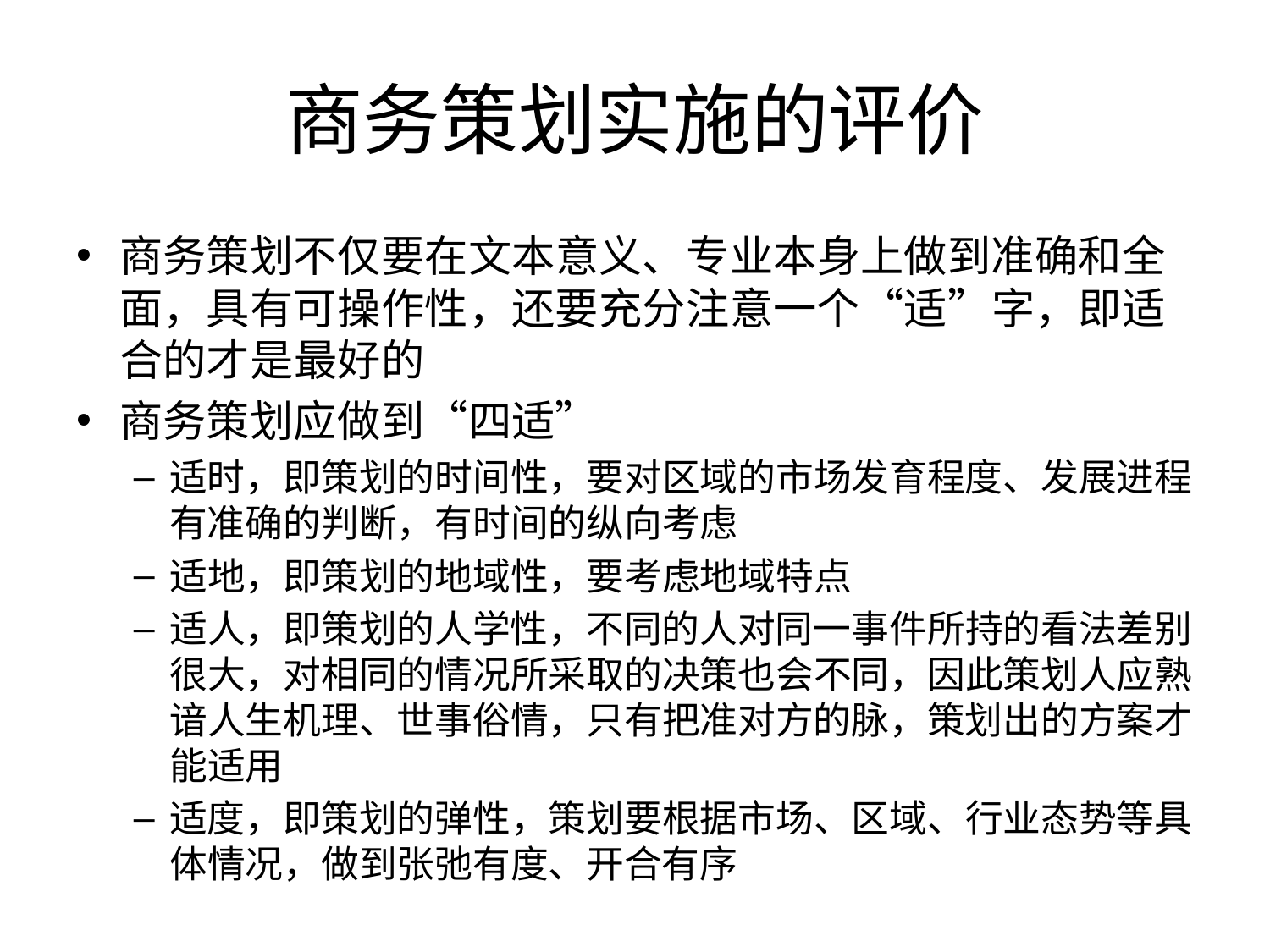

# 商务策划实施的评价
商务策划不仅要在文本意义、专业本身上做到准确和全面，具有可操作性，还要充分注意一个“适”字，即适合的才是最好的
商务策划应做到“四适”
适时，即策划的时间性，要对区域的市场发育程度、发展进程有准确的判断，有时间的纵向考虑
适地，即策划的地域性，要考虑地域特点
适人，即策划的人学性，不同的人对同一事件所持的看法差别很大，对相同的情况所采取的决策也会不同，因此策划人应熟谙人生机理、世事俗情，只有把准对方的脉，策划出的方案才能适用
适度，即策划的弹性，策划要根据市场、区域、行业态势等具体情况，做到张弛有度、开合有序